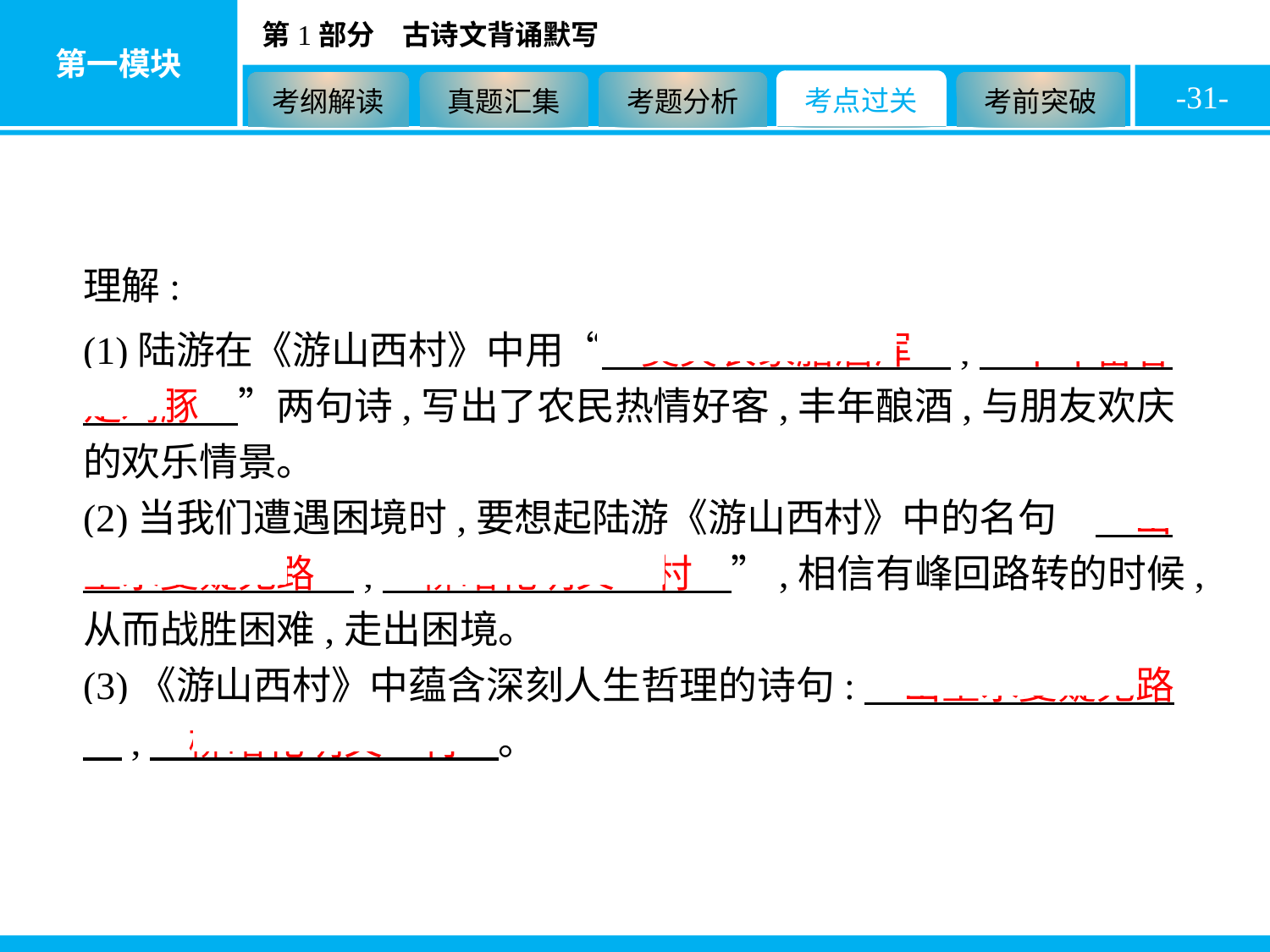

-31-
理解:
(1)陆游在《游山西村》中用“　莫笑农家腊酒浑　,　丰年留客足鸡豚　”两句诗,写出了农民热情好客,丰年酿酒,与朋友欢庆的欢乐情景。
(2)当我们遭遇困境时,要想起陆游《游山西村》中的名句“　山重水复疑无路　,　柳暗花明又一村　”,相信有峰回路转的时候,从而战胜困难,走出困境。
(3)《游山西村》中蕴含深刻人生哲理的诗句:　山重水复疑无路　,　柳暗花明又一村　。